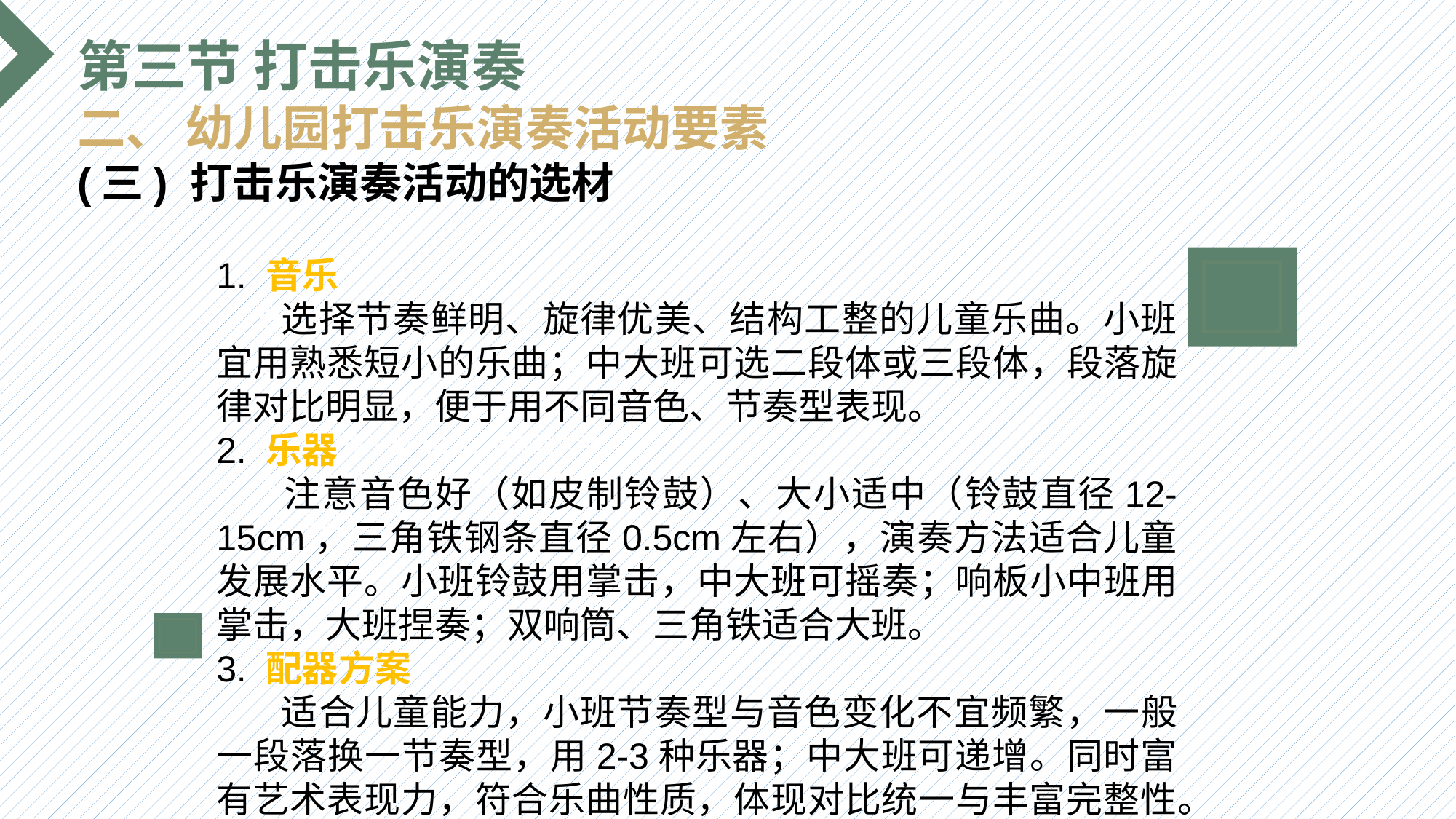

第三节 打击乐演奏
二、 幼儿园打击乐演奏活动要素
(三) 打击乐演奏活动的选材

1. 音乐
      选择节奏鲜明、旋律优美、结构工整的儿童乐曲。小班宜用熟悉短小的乐曲；中大班可选二段体或三段体，段落旋律对比明显，便于用不同音色、节奏型表现。
2. 乐器
      注意音色好（如皮制铃鼓）、大小适中（铃鼓直径12-15cm，三角铁钢条直径0.5cm左右），演奏方法适合儿童发展水平。小班铃鼓用掌击，中大班可摇奏；响板小中班用掌击，大班捏奏；双响筒、三角铁适合大班。
3. 配器方案
      适合儿童能力，小班节奏型与音色变化不宜频繁，一般一段落换一节奏型，用2-3种乐器；中大班可递增。同时富有艺术表现力，符合乐曲性质，体现对比统一与丰富完整性。

选题背景
输入您的内容，请简要说明，言简意赅即可输入您的内容，请简要说明，言简意赅即可输入您的内容，请简要说明，言简意赅即可输入您的内容，请简要说明，言简意赅即可